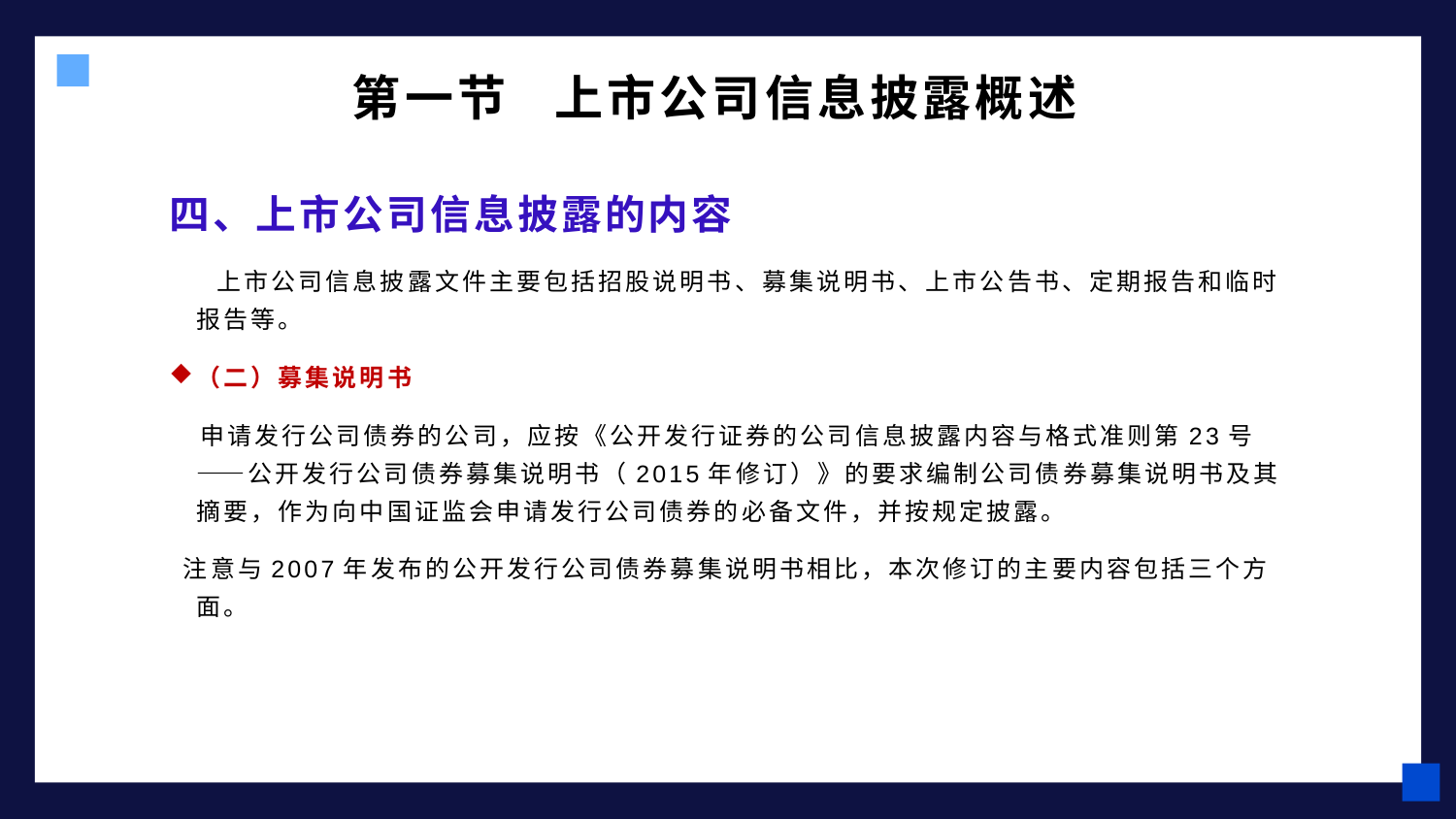

# 第一节   上市公司信息披露概述
四、上市公司信息披露的内容
     上市公司信息披露文件主要包括招股说明书、募集说明书、上市公告书、定期报告和临时报告等。
（二）募集说明书
   申请发行公司债券的公司，应按《公开发行证券的公司信息披露内容与格式准则第23号——公开发行公司债券募集说明书（2015年修订）》的要求编制公司债券募集说明书及其摘要，作为向中国证监会申请发行公司债券的必备文件，并按规定披露。
 注意与2007年发布的公开发行公司债券募集说明书相比，本次修订的主要内容包括三个方面。